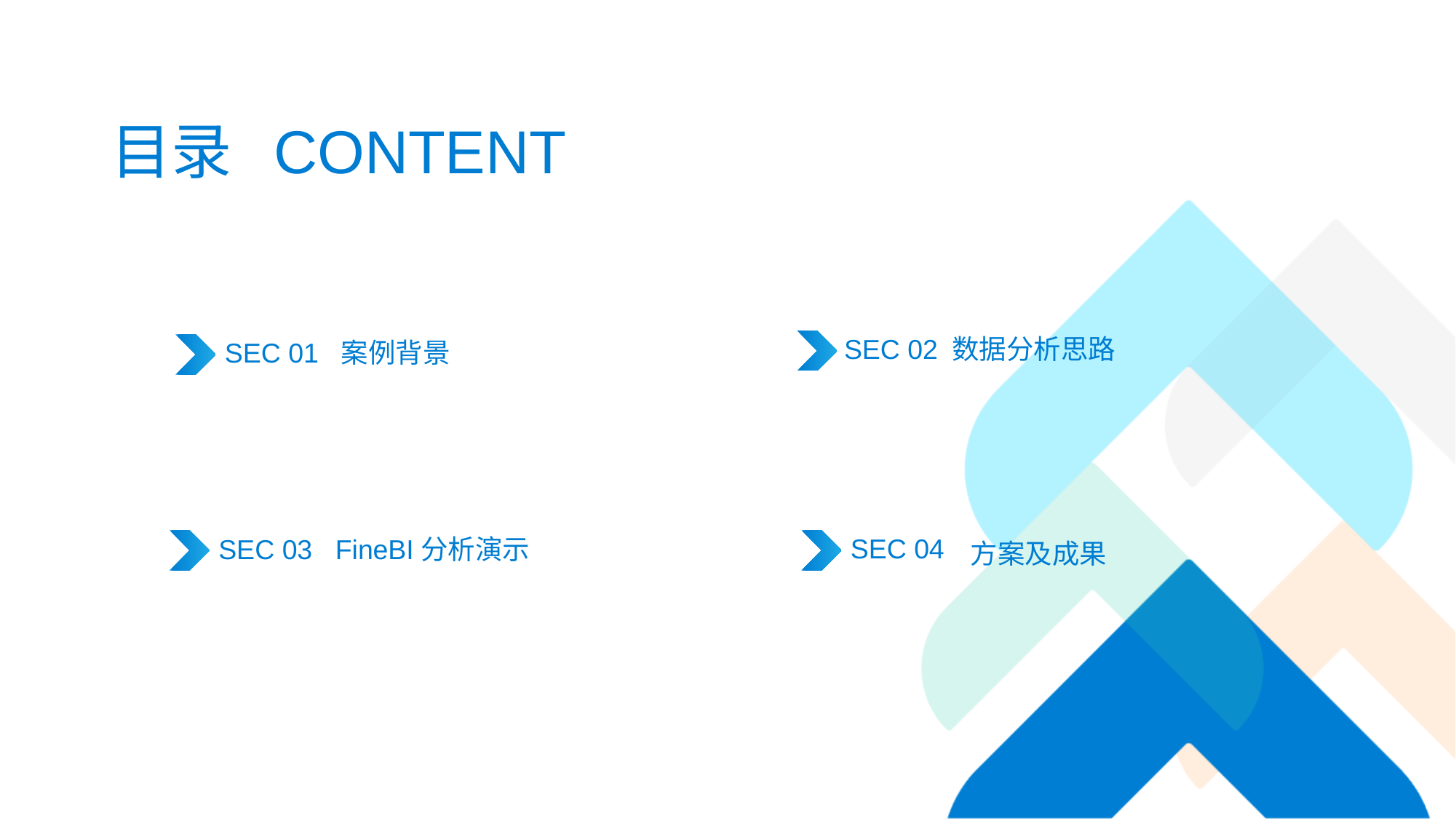

# 目录  CONTENT
SEC 02 数据分析思路

SEC 01
案例背景

方案及成果
SEC 04

SEC 03
FineBI分析演示